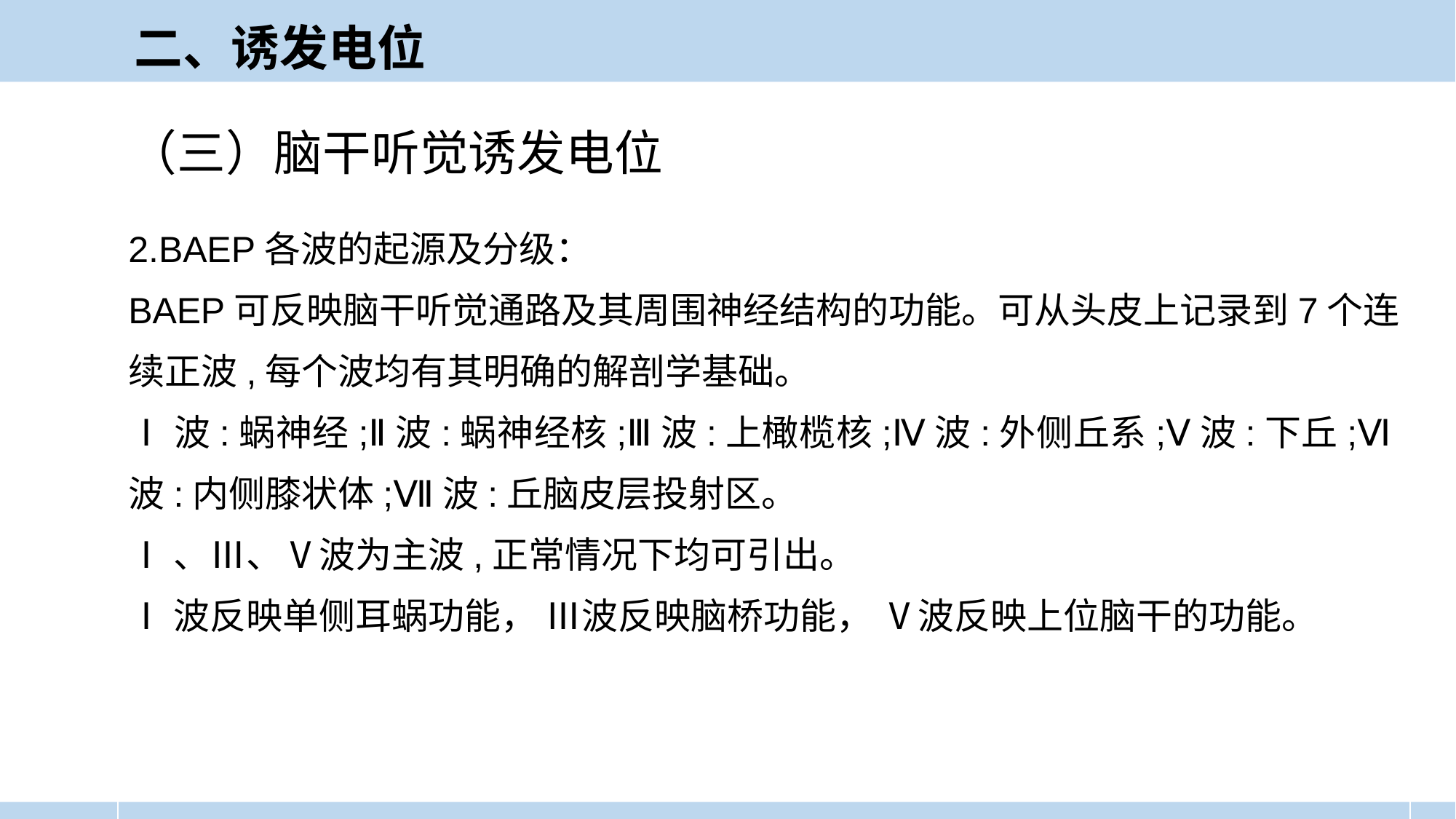

二、诱发电位
（三）脑干听觉诱发电位
2.BAEP各波的起源及分级：
BAEP可反映脑干听觉通路及其周围神经结构的功能。可从头皮上记录到7个连续正波,每个波均有其明确的解剖学基础。
Ⅰ波:蜗神经;Ⅱ波:蜗神经核;Ⅲ波:上橄榄核;Ⅳ波:外侧丘系;Ⅴ波:下丘;Ⅵ波:内侧膝状体;Ⅶ波:丘脑皮层投射区。
Ⅰ、Ⅲ、Ⅴ波为主波,正常情况下均可引出。
Ⅰ波反映单侧耳蜗功能， Ⅲ波反映脑桥功能， Ⅴ波反映上位脑干的功能。